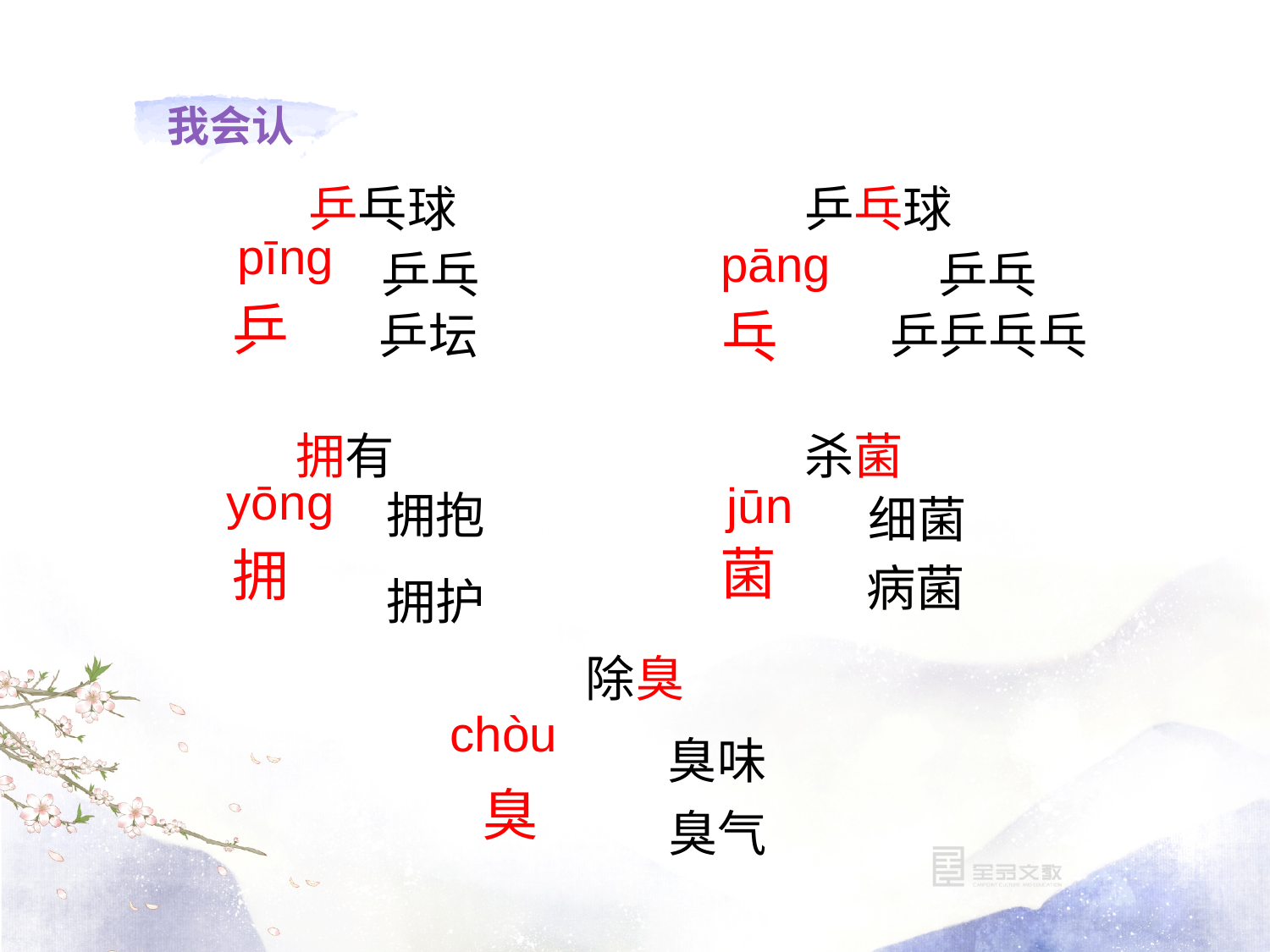

乒乓球
乒乓球
pīnɡ
pānɡ
乒乓
乒乓
乒
乓
乒乒乓乓
乒坛
拥有
杀菌
yōnɡ
jūn
拥抱
细菌
菌
拥
病菌
拥护
除臭
chòu
臭味
臭
臭气